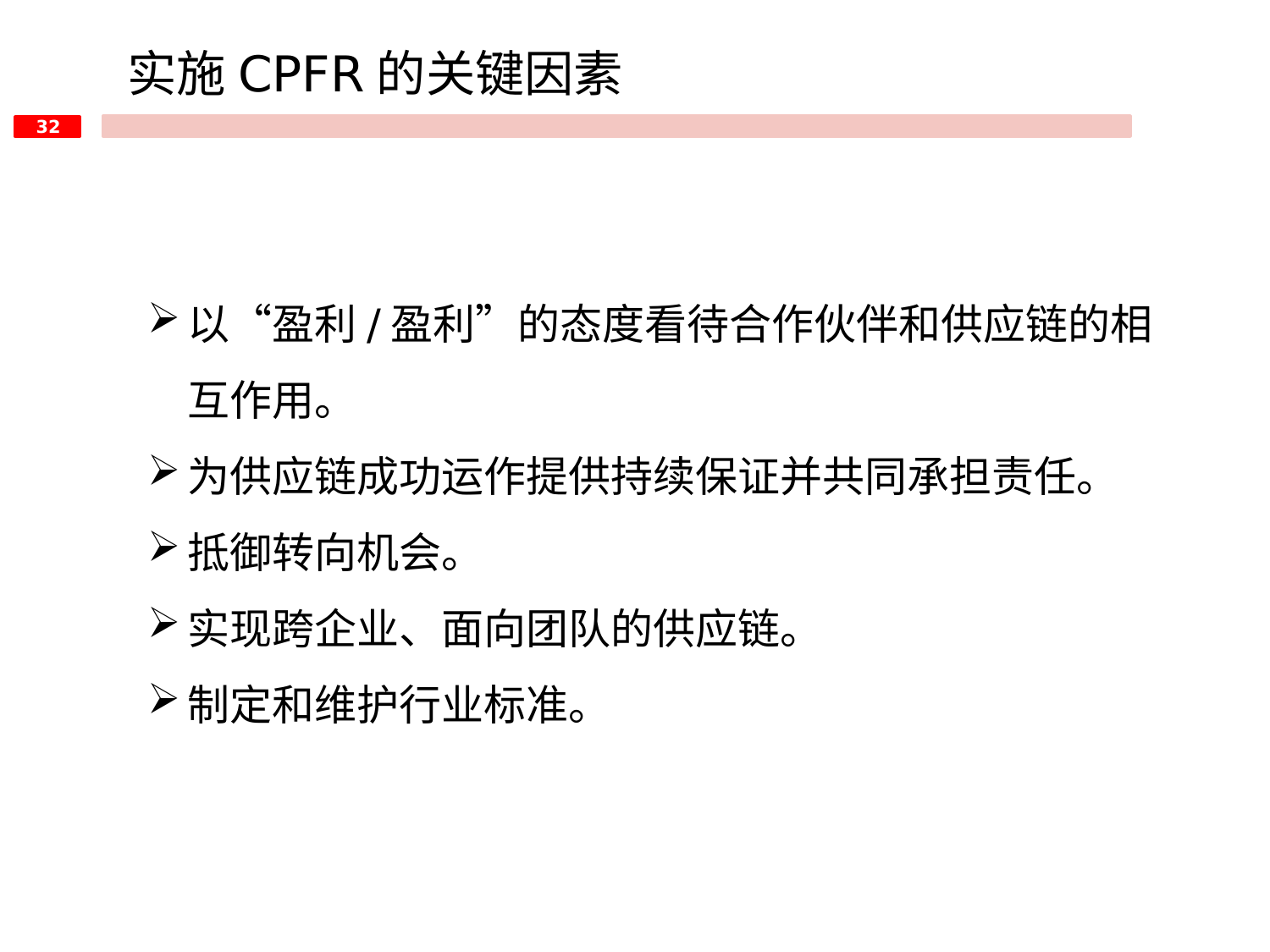

实施CPFR的关键因素
32
以“盈利/盈利”的态度看待合作伙伴和供应链的相互作用。
为供应链成功运作提供持续保证并共同承担责任。
抵御转向机会。
实现跨企业、面向团队的供应链。
制定和维护行业标准。